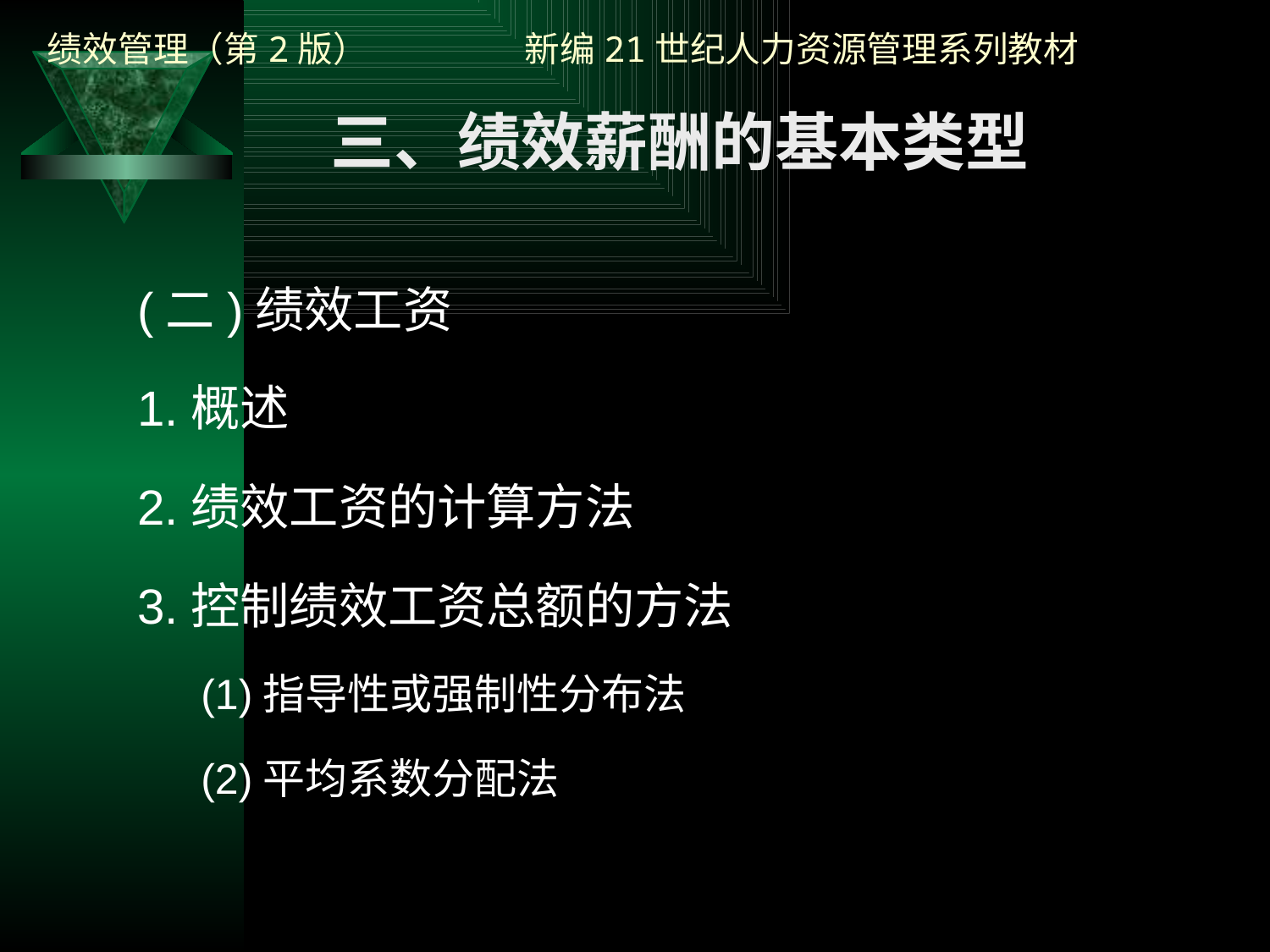

三、绩效薪酬的基本类型
(二)绩效工资
1.概述
2.绩效工资的计算方法
3.控制绩效工资总额的方法
(1)指导性或强制性分布法
(2)平均系数分配法